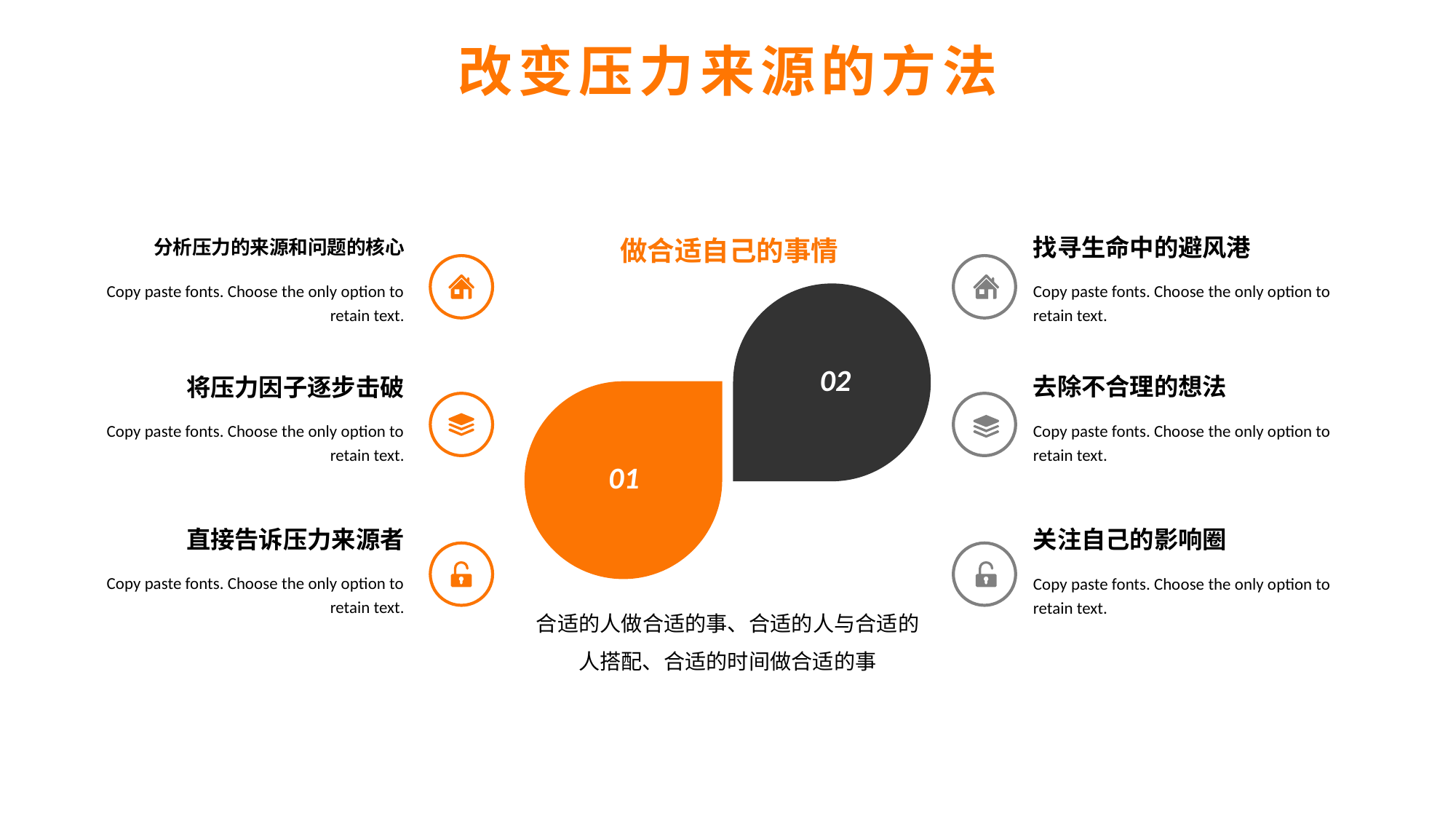

改变压力来源的方法
做合适自己的事情
分析压力的来源和问题的核心
Copy paste fonts. Choose the only option to retain text.
找寻生命中的避风港
Copy paste fonts. Choose the only option to retain text.

02

01
将压力因子逐步击破
Copy paste fonts. Choose the only option to retain text.
去除不合理的想法
Copy paste fonts. Choose the only option to retain text.

关注自己的影响圈
Copy paste fonts. Choose the only option to retain text.
直接告诉压力来源者
Copy paste fonts. Choose the only option to retain text.

合适的人做合适的事、合适的人与合适的人搭配、合适的时间做合适的事